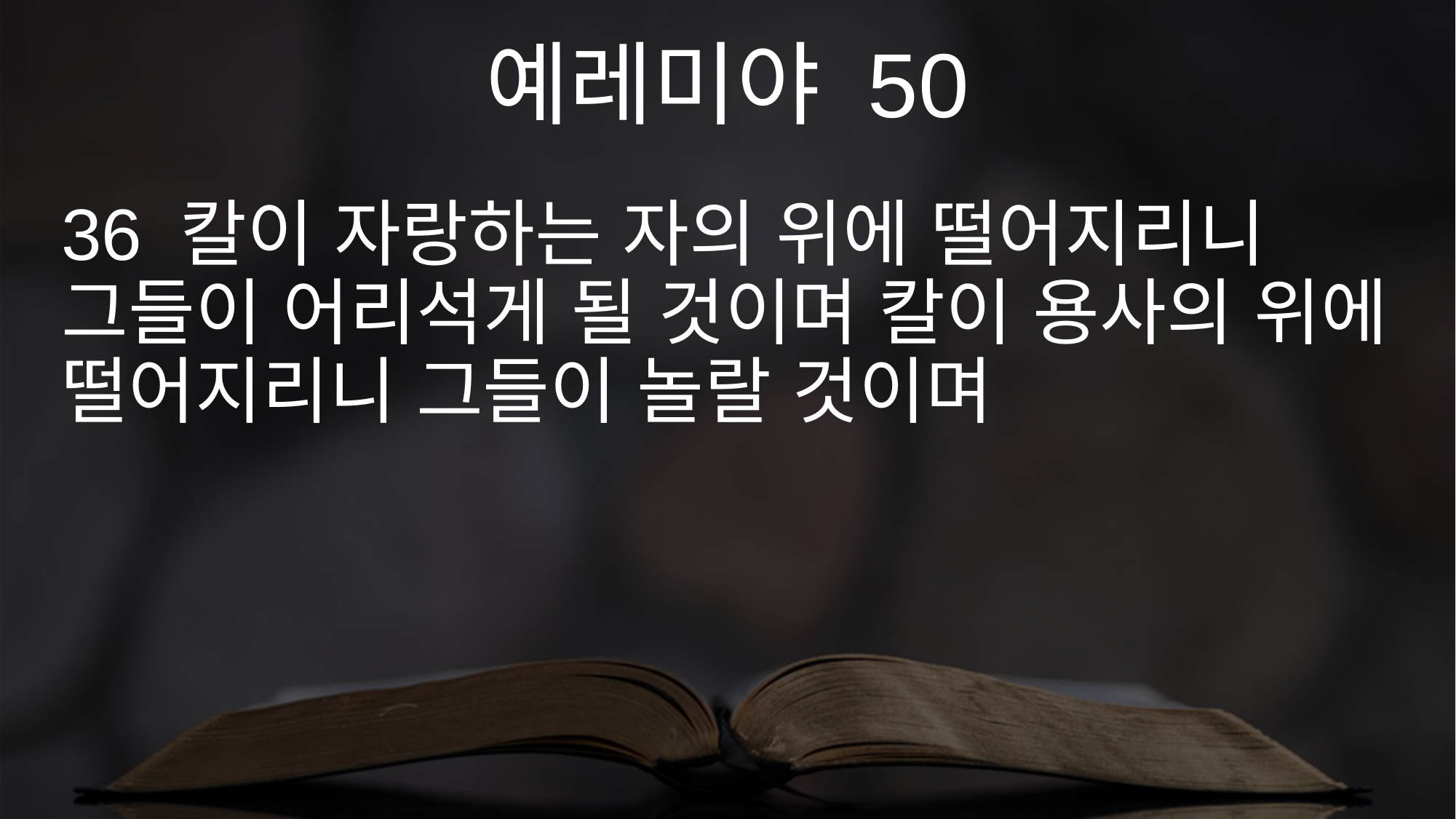

예레미야 50
36 칼이 자랑하는 자의 위에 떨어지리니 그들이 어리석게 될 것이며 칼이 용사의 위에 떨어지리니 그들이 놀랄 것이며